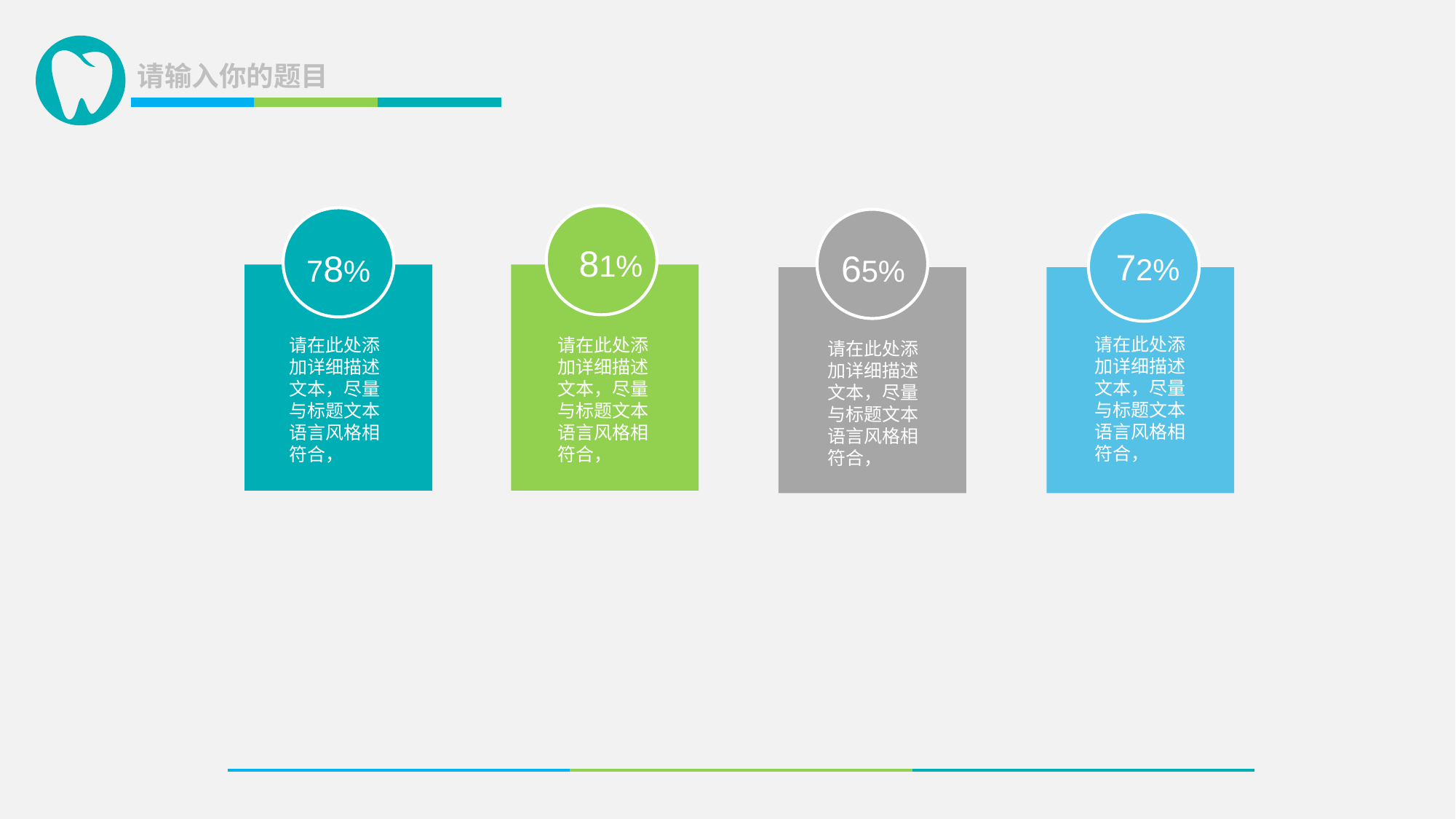

81%

78%

65%

72%

请在此处添加详细描述文本，尽量与标题文本语言风格相符合，
请在此处添加详细描述文本，尽量与标题文本语言风格相符合，
请在此处添加详细描述文本，尽量与标题文本语言风格相符合，
请在此处添加详细描述文本，尽量与标题文本语言风格相符合，